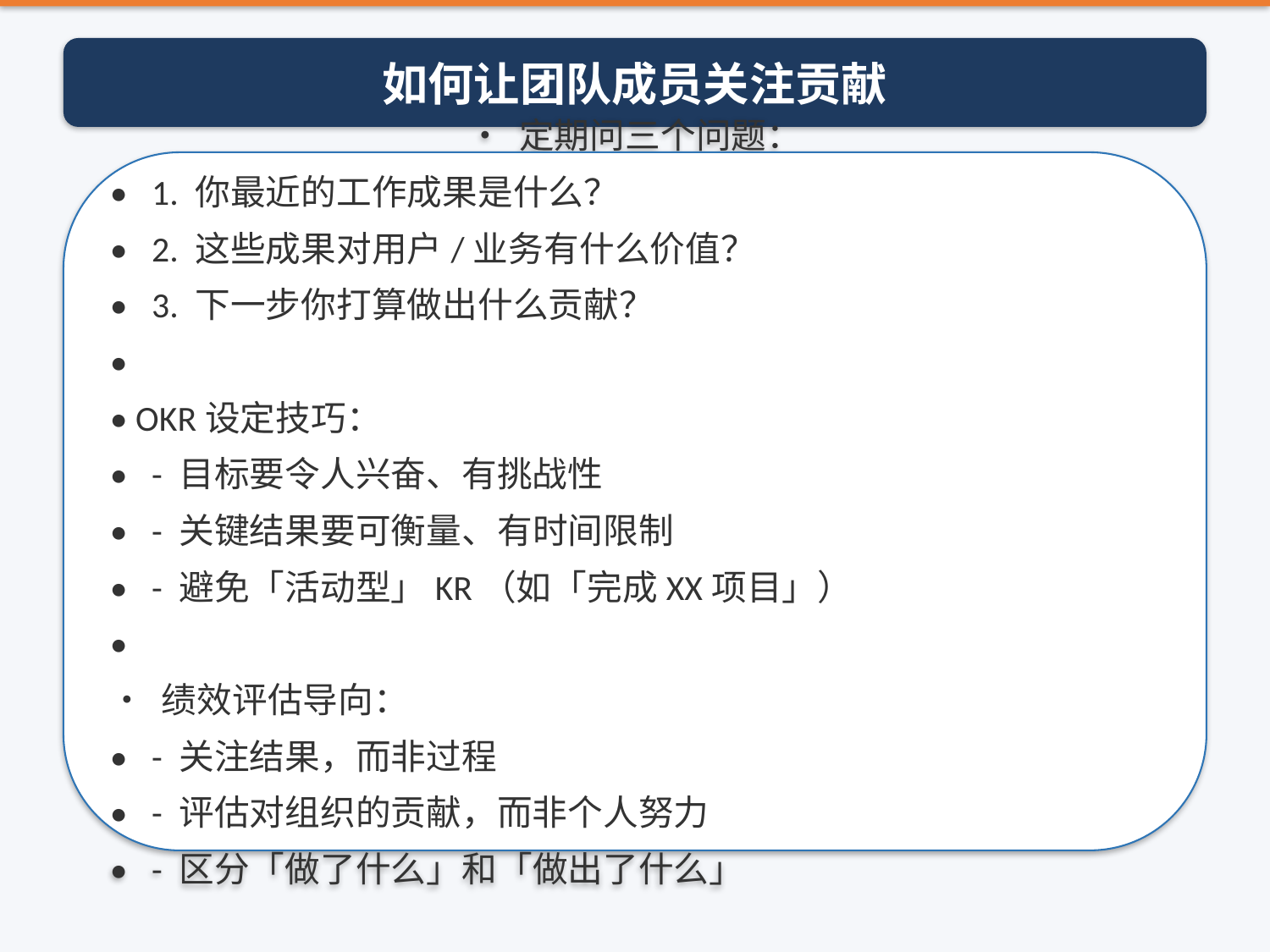

如何让团队成员关注贡献
• 定期问三个问题：
•   1. 你最近的工作成果是什么？
•   2. 这些成果对用户/业务有什么价值？
•   3. 下一步你打算做出什么贡献？
•
• OKR设定技巧：
•   - 目标要令人兴奋、有挑战性
•   - 关键结果要可衡量、有时间限制
•   - 避免「活动型」KR（如「完成XX项目」）
•
• 绩效评估导向：
•   - 关注结果，而非过程
•   - 评估对组织的贡献，而非个人努力
•   - 区分「做了什么」和「做出了什么」